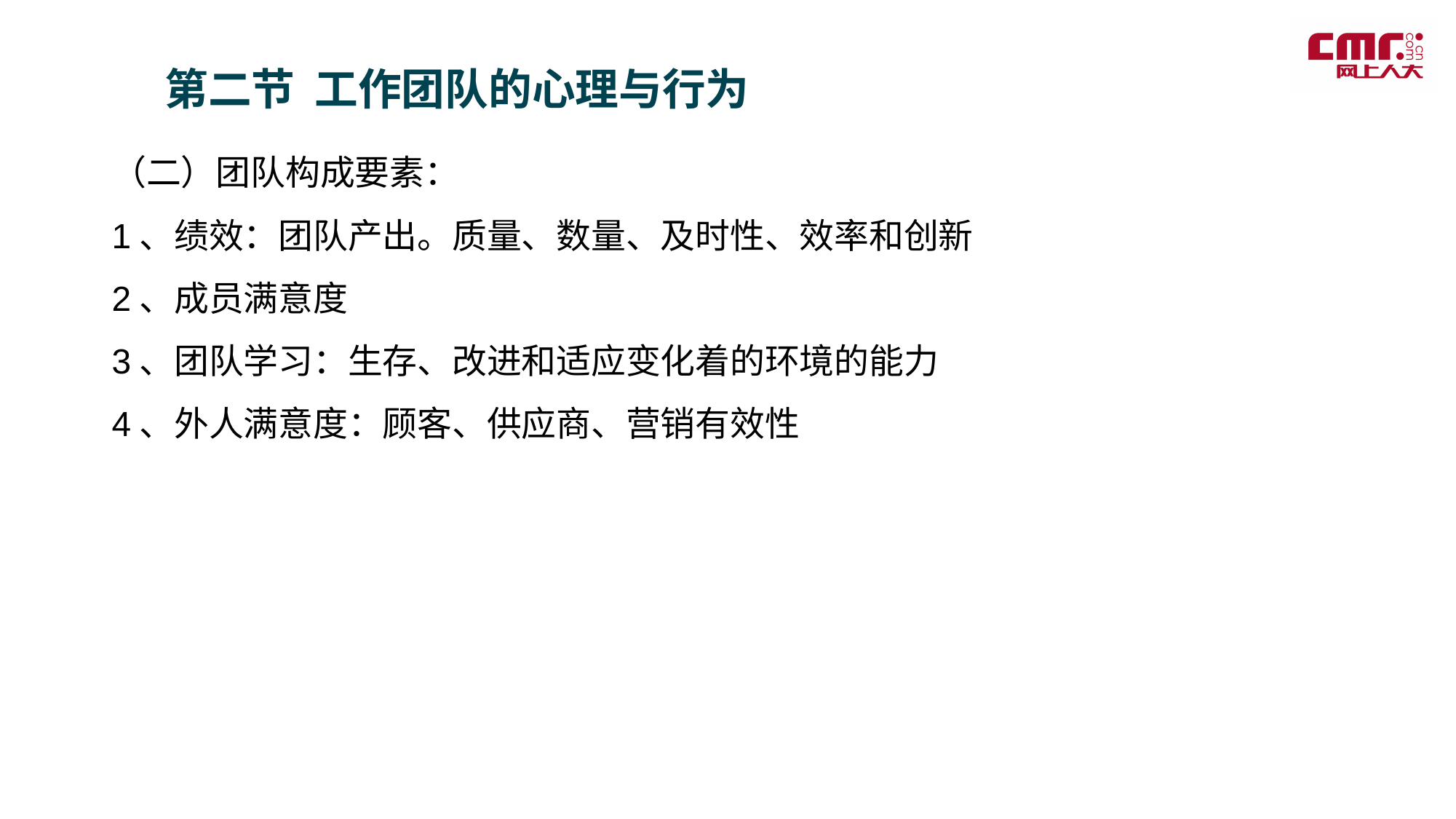

第二节  工作团队的心理与行为
（二）团队构成要素：
1、绩效：团队产出。质量、数量、及时性、效率和创新
2、成员满意度
3、团队学习：生存、改进和适应变化着的环境的能力
4、外人满意度：顾客、供应商、营销有效性